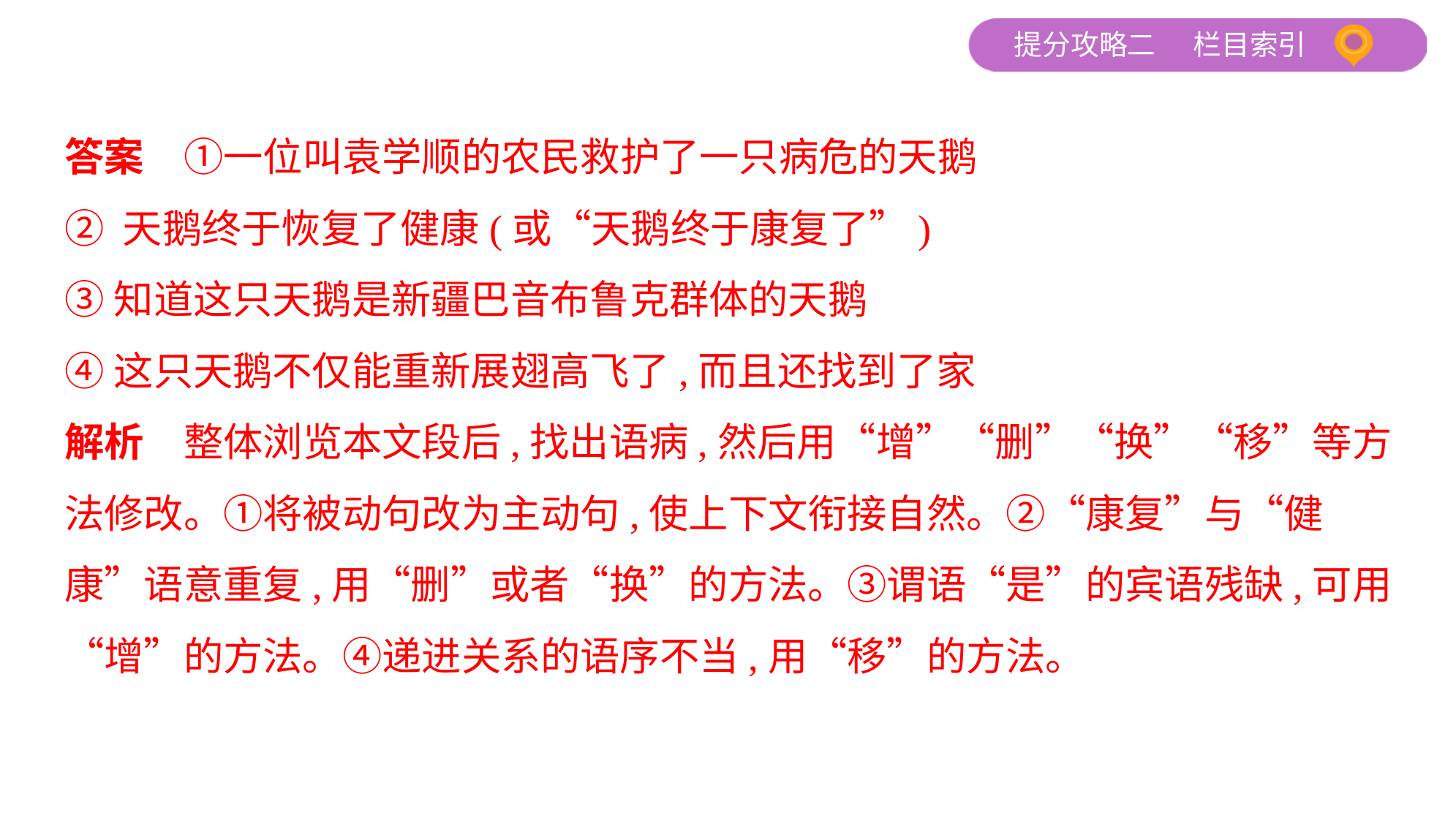

答案　①一位叫袁学顺的农民救护了一只病危的天鹅
② 天鹅终于恢复了健康(或“天鹅终于康复了”)
③知道这只天鹅是新疆巴音布鲁克群体的天鹅
④这只天鹅不仅能重新展翅高飞了,而且还找到了家
解析　整体浏览本文段后,找出语病,然后用“增”“删”“换”“移”等方
法修改。①将被动句改为主动句,使上下文衔接自然。②“康复”与“健
康”语意重复,用“删”或者“换”的方法。③谓语“是”的宾语残缺,可用
“增”的方法。④递进关系的语序不当,用“移”的方法。